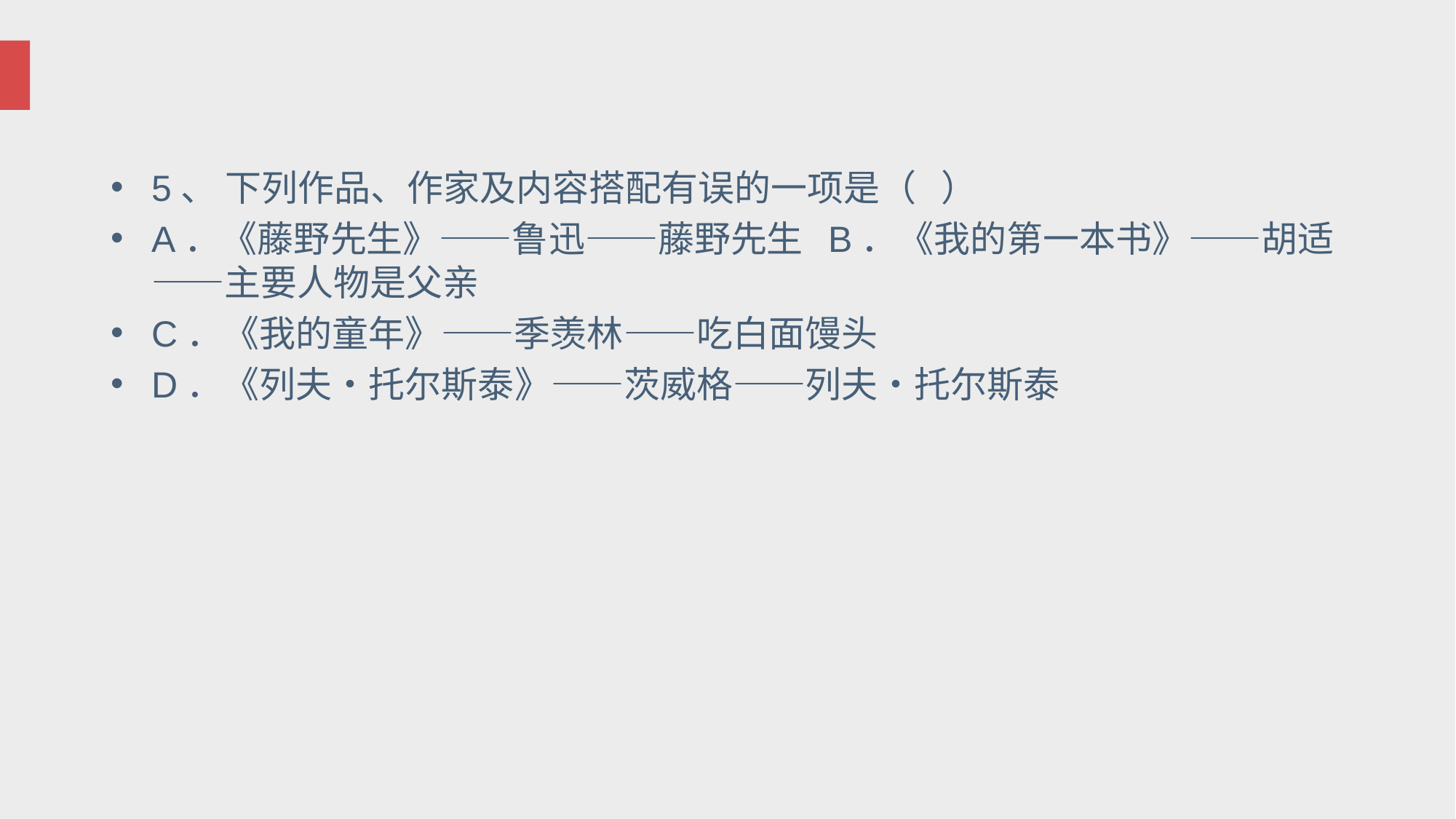

#
5、 下列作品、作家及内容搭配有误的一项是（   ）
A．《藤野先生》——鲁迅——藤野先生  B．《我的第一本书》——胡适——主要人物是父亲
C．《我的童年》——季羡林——吃白面馒头
D．《列夫•托尔斯泰》——茨威格——列夫•托尔斯泰